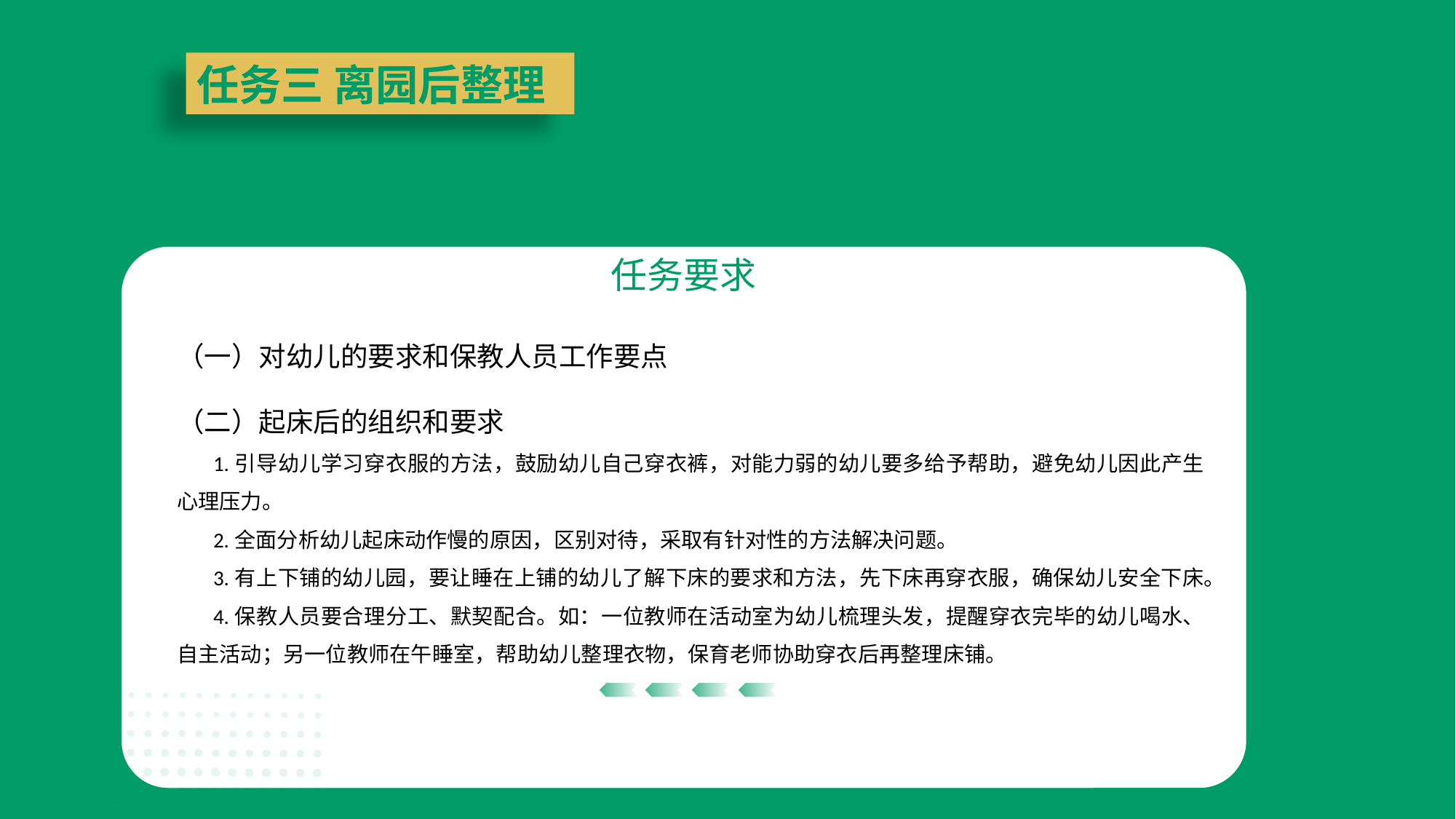

任务三 离园后整理

任务要求

（一）对幼儿的要求和保教人员工作要点
（二）起床后的组织和要求
1.引导幼儿学习穿衣服的方法，鼓励幼儿自己穿衣裤，对能力弱的幼儿要多给予帮助，避免幼儿因此产生心理压力。
2.全面分析幼儿起床动作慢的原因，区别对待，采取有针对性的方法解决问题。
3.有上下铺的幼儿园，要让睡在上铺的幼儿了解下床的要求和方法，先下床再穿衣服，确保幼儿安全下床。
4.保教人员要合理分工、默契配合。如：一位教师在活动室为幼儿梳理头发，提醒穿衣完毕的幼儿喝水、自主活动；另一位教师在午睡室，帮助幼儿整理衣物，保育老师协助穿衣后再整理床铺。